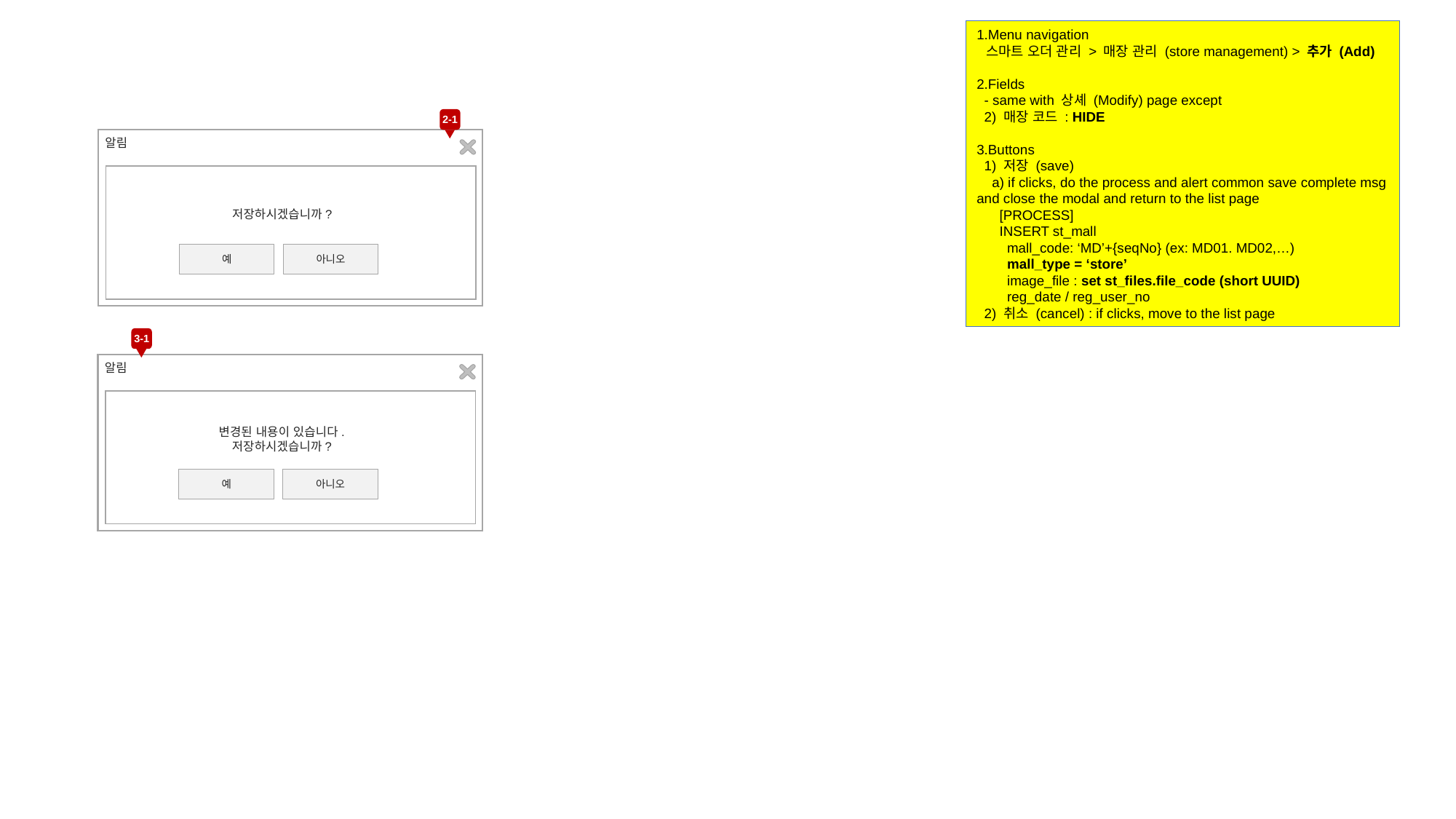

1.Menu navigation
  스마트 오더 관리 > 매장 관리 (store management) > 추가 (Add)

2.Fields
  - same with 상셰 (Modify) page except
  2) 매장 코드 : HIDE

3.Buttons
  1) 저장 (save)
    a) if clicks, do the process and alert common save complete msg and close the modal and return to the list page
      [PROCESS]
      INSERT st_mall
        mall_code: ‘MD’+{seqNo} (ex: MD01. MD02,…)
        mall_type = ‘store’
        image_file : set st_files.file_code (short UUID)
        reg_date / reg_user_no
  2) 취소 (cancel) : if clicks, move to the list page
2-1

알림

저장하시겠습니까?
아니오
예
3-1

알림

변경된 내용이 있습니다.
저장하시겠습니까?
아니오
예